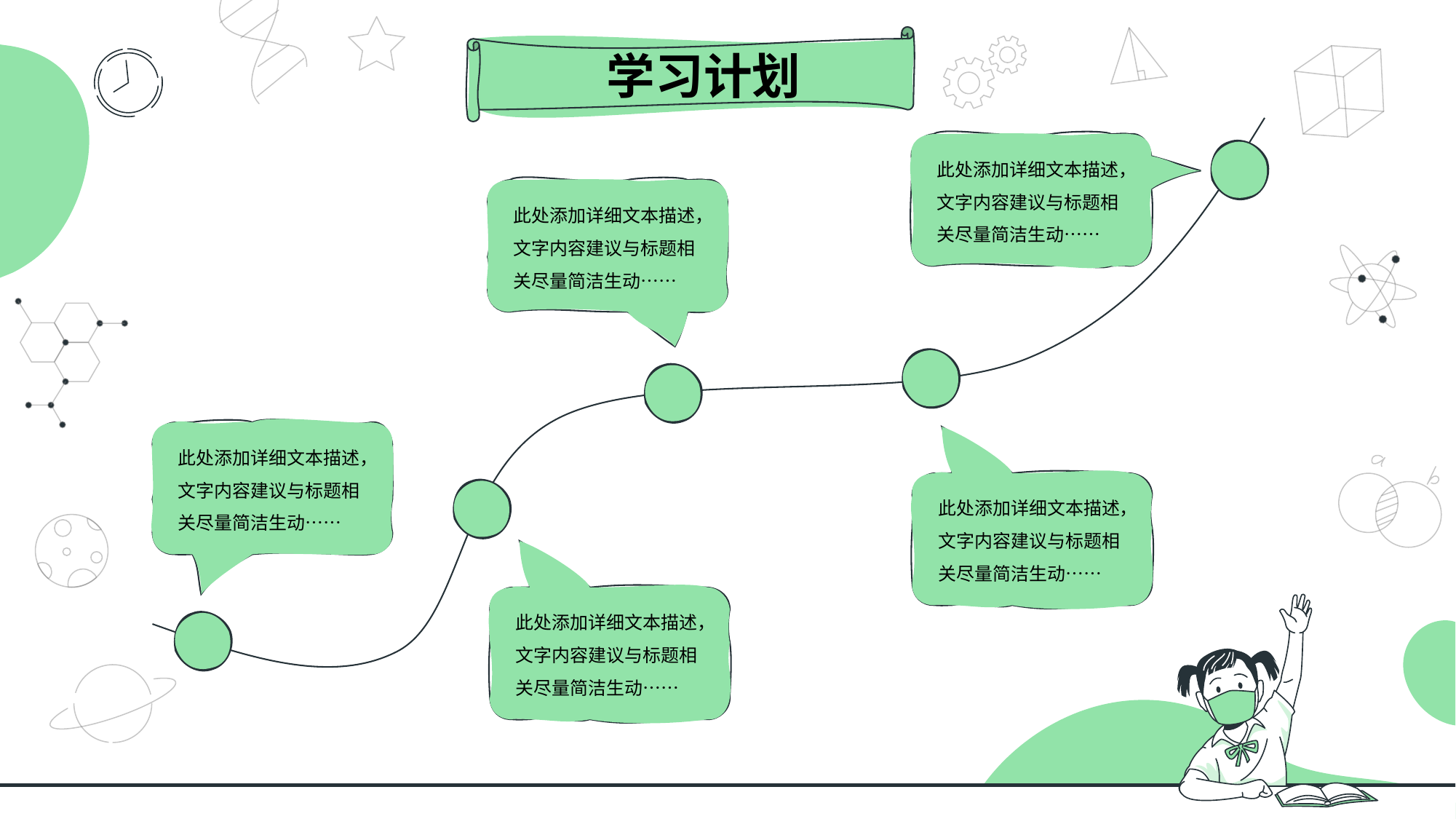

学习计划

此处添加详细文本描述，文字内容建议与标题相关尽量简洁生动……

此处添加详细文本描述，文字内容建议与标题相关尽量简洁生动……

此处添加详细文本描述，文字内容建议与标题相关尽量简洁生动……

此处添加详细文本描述，文字内容建议与标题相关尽量简洁生动……

此处添加详细文本描述，文字内容建议与标题相关尽量简洁生动……